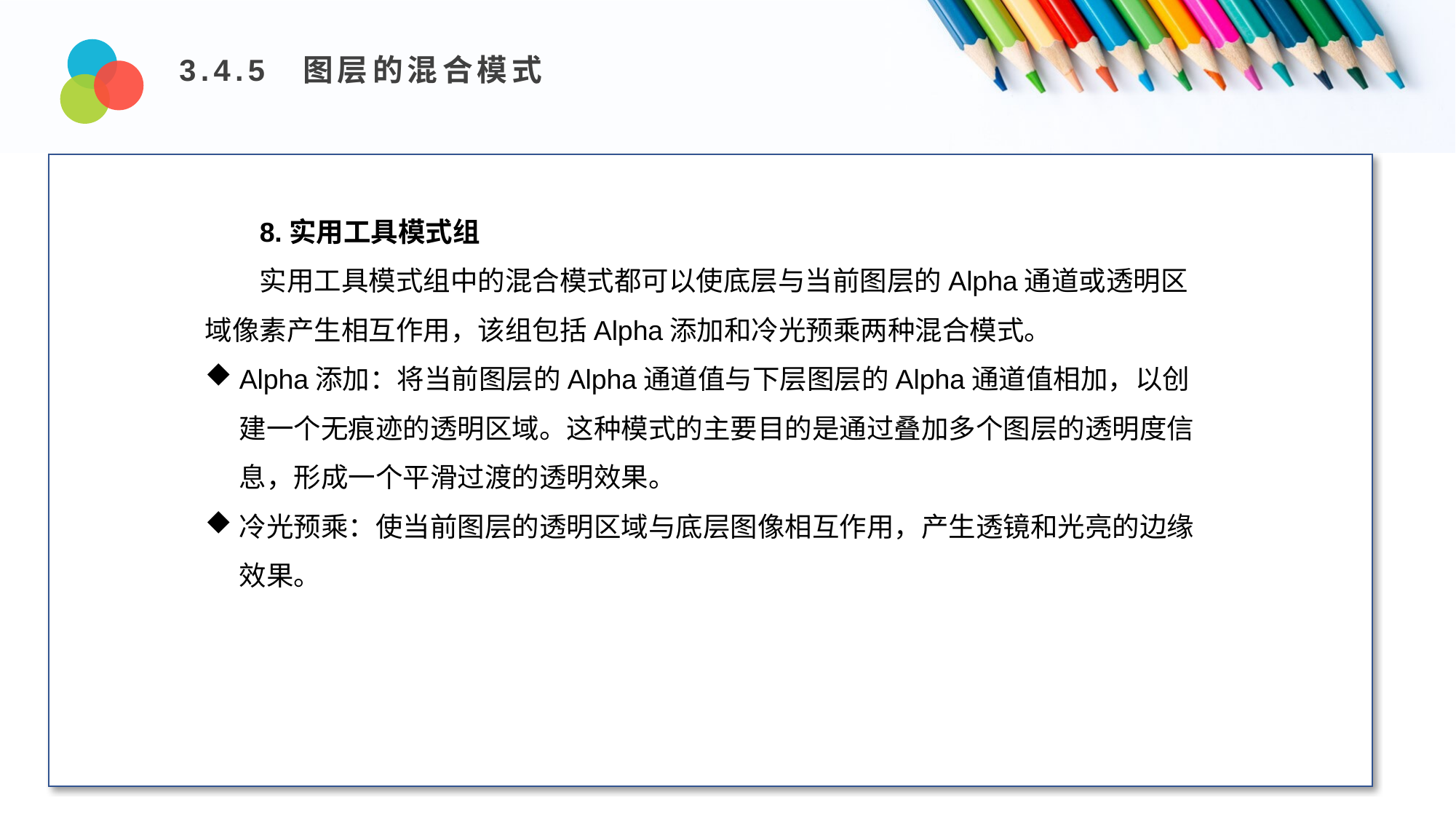

3.4.5  图层的混合模式
Design and Production
8.实用工具模式组
实用工具模式组中的混合模式都可以使底层与当前图层的Alpha通道或透明区域像素产生相互作用，该组包括Alpha添加和冷光预乘两种混合模式。
Alpha添加：将当前图层的Alpha通道值与下层图层的Alpha通道值相加，以创建一个无痕迹的透明区域。这种模式的主要目的是通过叠加多个图层的透明度信息，形成一个平滑过渡的透明效果。
冷光预乘：使当前图层的透明区域与底层图像相互作用，产生透镜和光亮的边缘效果。